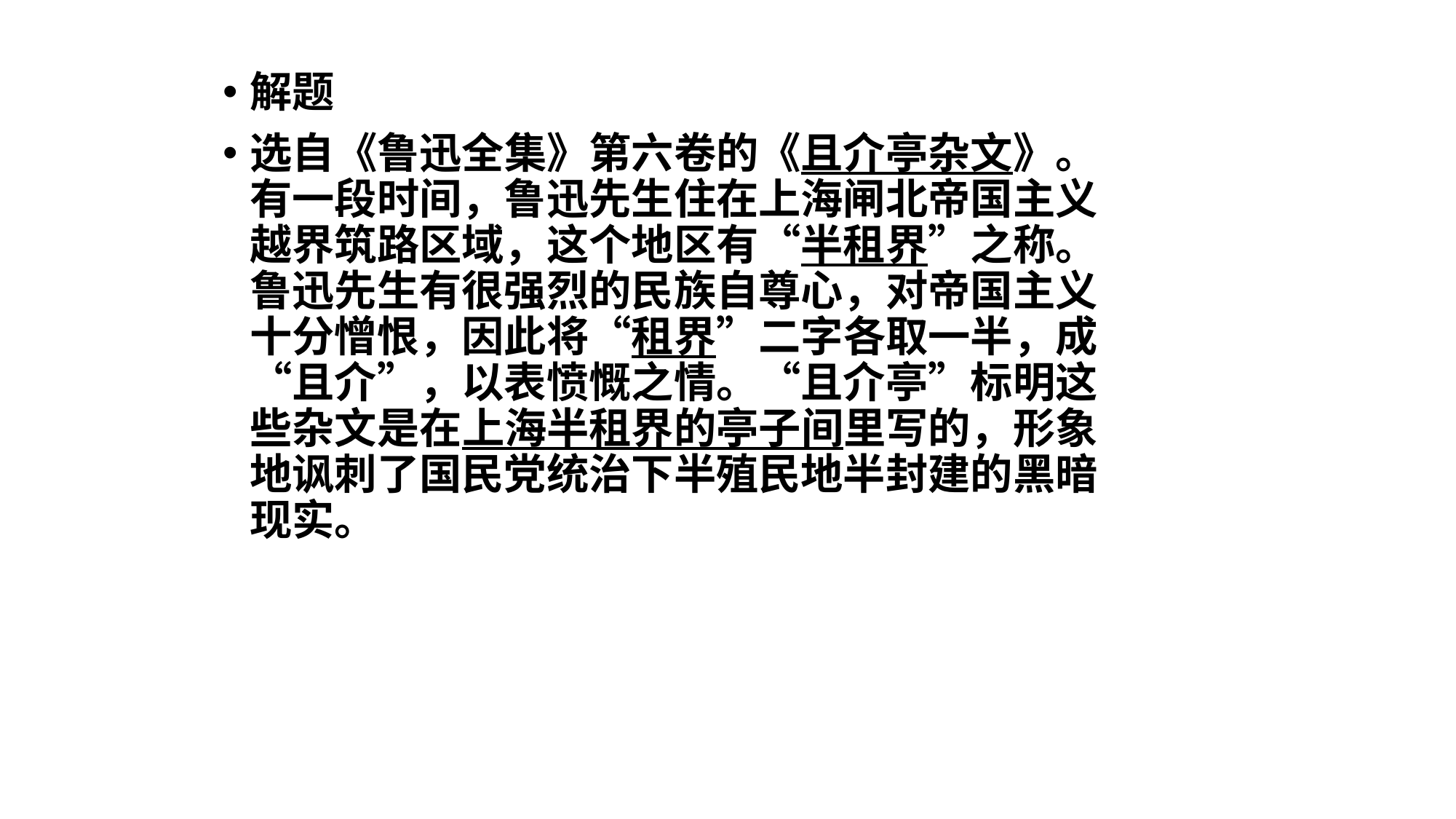

解题
选自《鲁迅全集》第六卷的《且介亭杂文》。有一段时间，鲁迅先生住在上海闸北帝国主义越界筑路区域，这个地区有“半租界”之称。鲁迅先生有很强烈的民族自尊心，对帝国主义十分憎恨，因此将“租界”二字各取一半，成“且介”，以表愤慨之情。“且介亭”标明这些杂文是在上海半租界的亭子间里写的，形象地讽刺了国民党统治下半殖民地半封建的黑暗现实。